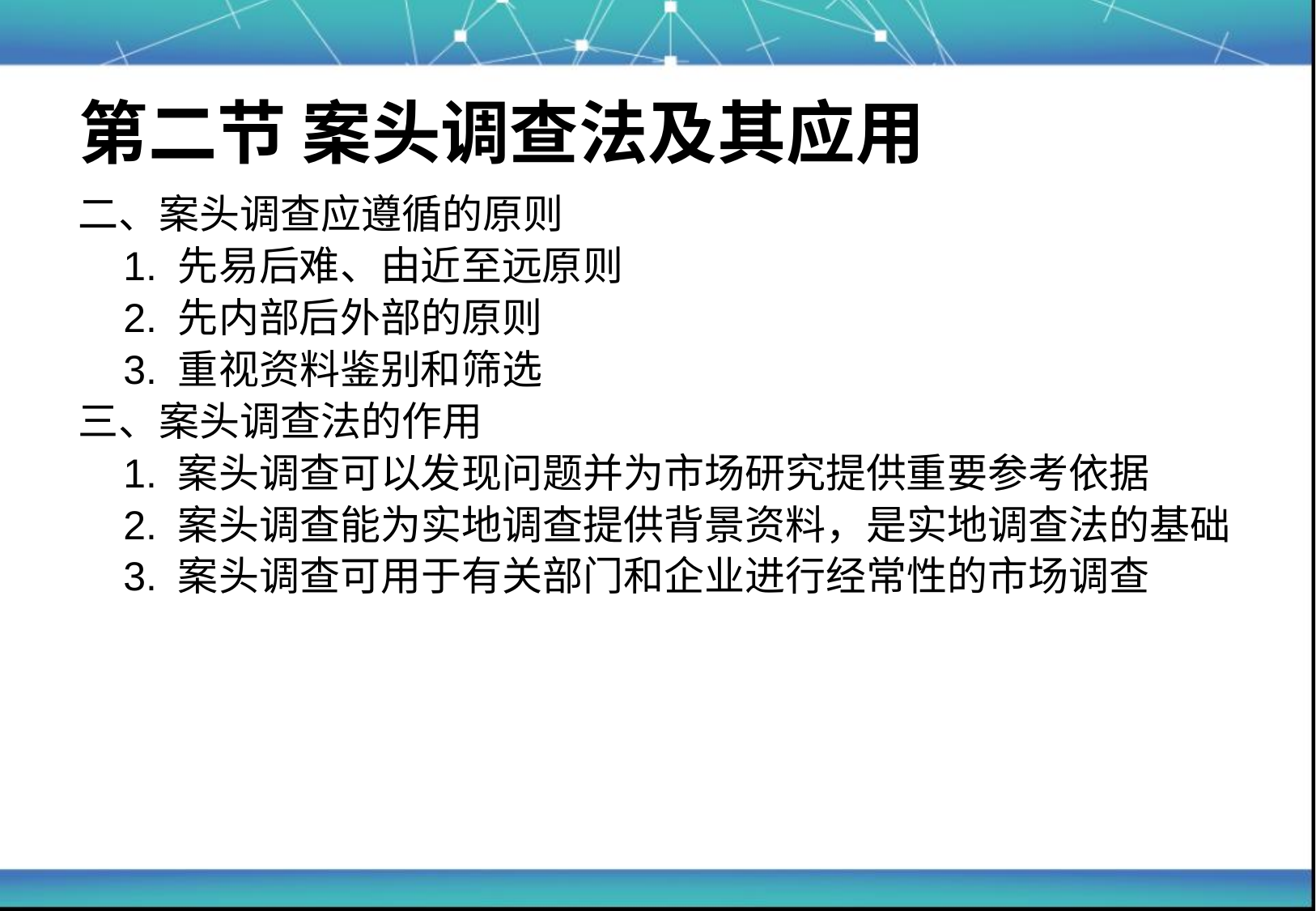

# 第二节 案头调查法及其应用
二、案头调查应遵循的原则
	1. 先易后难、由近至远原则
	2. 先内部后外部的原则
	3. 重视资料鉴别和筛选
三、案头调查法的作用
	1. 案头调查可以发现问题并为市场研究提供重要参考依据
	2. 案头调查能为实地调查提供背景资料，是实地调查法的基础
	3. 案头调查可用于有关部门和企业进行经常性的市场调查